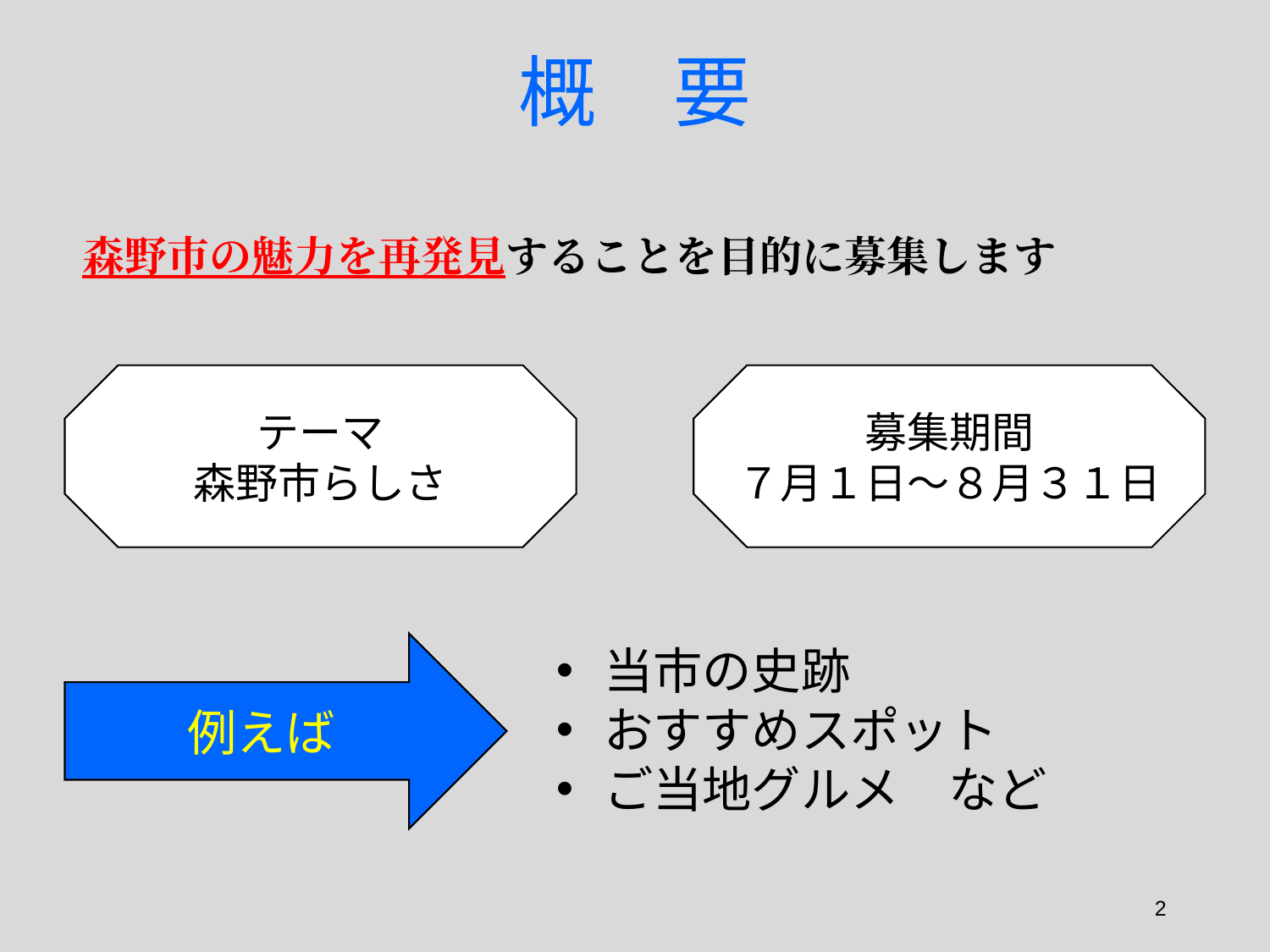

概　要
森野市の魅力を再発見することを目的に募集します
テーマ
森野市らしさ
募集期間
７月１日～８月３１日
例えば
当市の史跡
おすすめスポット
ご当地グルメ　など
2